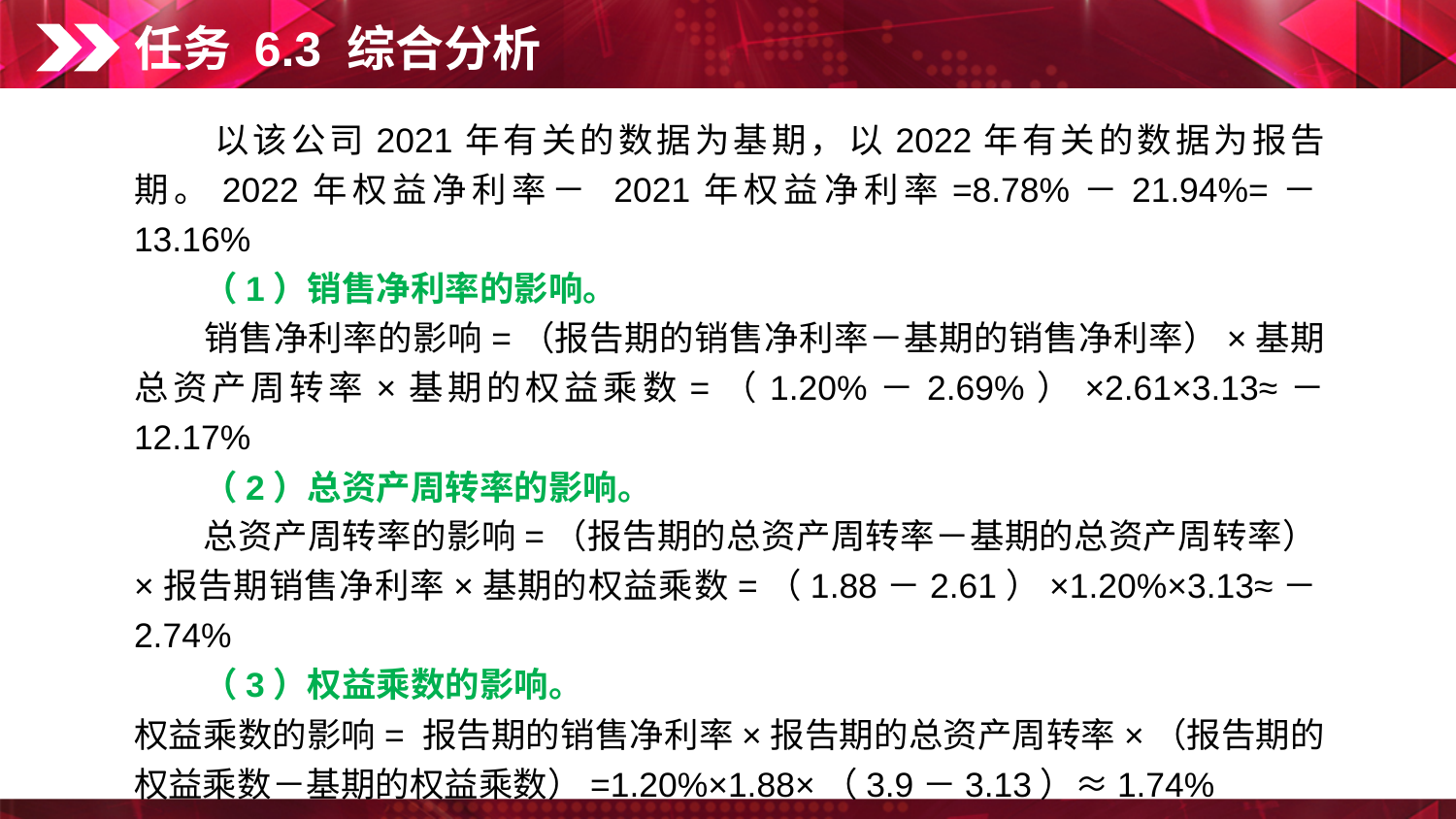

任务 6.3 综合分析

　　以该公司2021年有关的数据为基期，以2022年有关的数据为报告期。2022年权益净利率－ 2021年权益净利率=8.78%－21.94%=－13.16%
　　（1）销售净利率的影响。
　　销售净利率的影响=（报告期的销售净利率－基期的销售净利率）×基期总资产周转率×基期的权益乘数=（1.20%－2.69%）×2.61×3.13≈－ 12.17%
　　（2）总资产周转率的影响。
　　总资产周转率的影响=（报告期的总资产周转率－基期的总资产周转率）×报告期销售净利率×基期的权益乘数=（1.88－2.61）×1.20%×3.13≈－2.74%
　　（3）权益乘数的影响。
权益乘数的影响= 报告期的销售净利率×报告期的总资产周转率×（报告期的权益乘数－基期的权益乘数）=1.20%×1.88×（3.9－3.13）≈1.74%